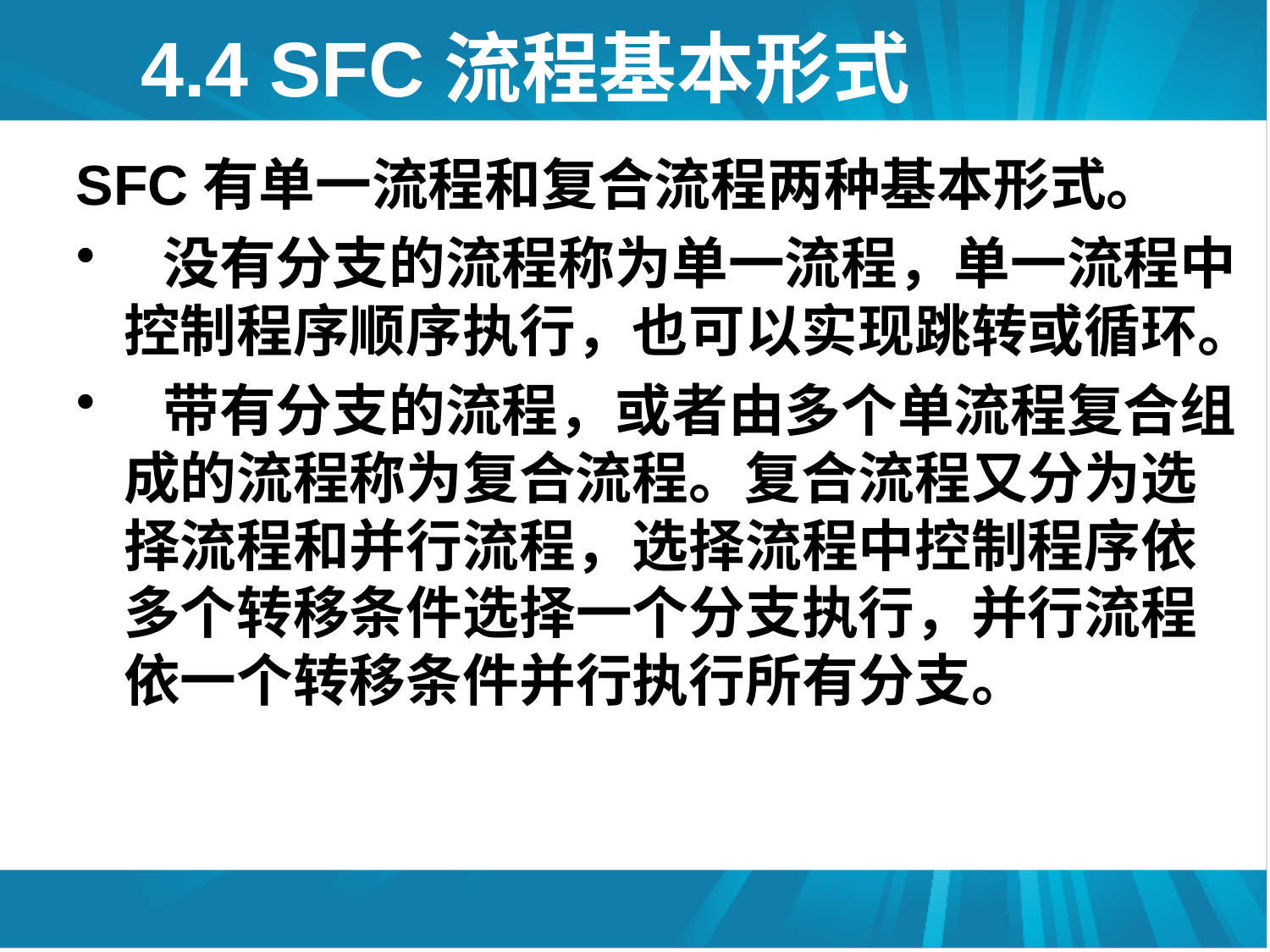

# 4.4 SFC流程基本形式
SFC有单一流程和复合流程两种基本形式。
  没有分支的流程称为单一流程，单一流程中控制程序顺序执行，也可以实现跳转或循环。
  带有分支的流程，或者由多个单流程复合组成的流程称为复合流程。复合流程又分为选择流程和并行流程，选择流程中控制程序依多个转移条件选择一个分支执行，并行流程依一个转移条件并行执行所有分支。